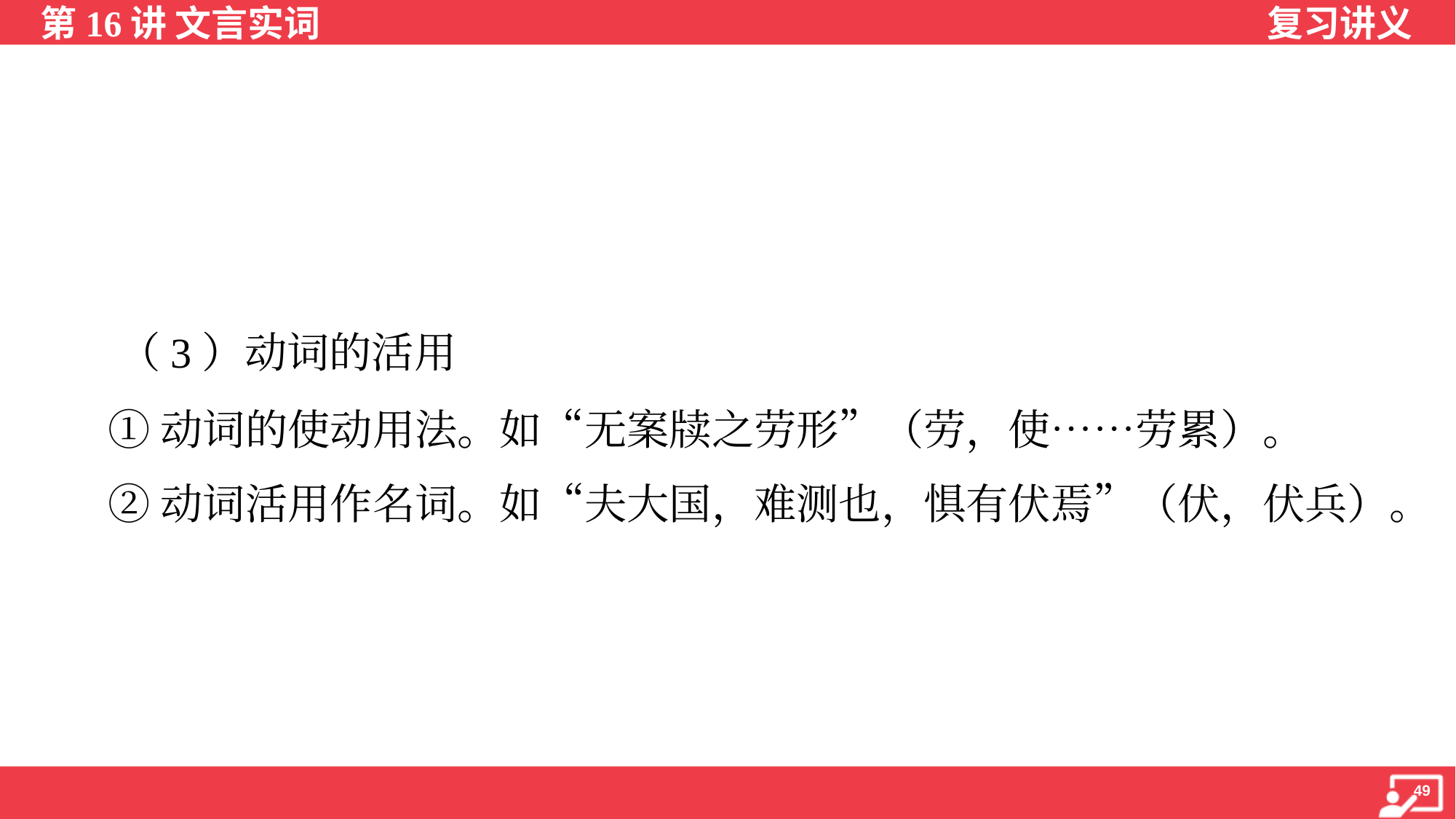

（3）动词的活用
    ①动词的使动用法。如“无案牍之劳形”（劳，使……劳累）。
    ②动词活用作名词。如“夫大国，难测也，惧有伏焉”（伏，伏兵）。